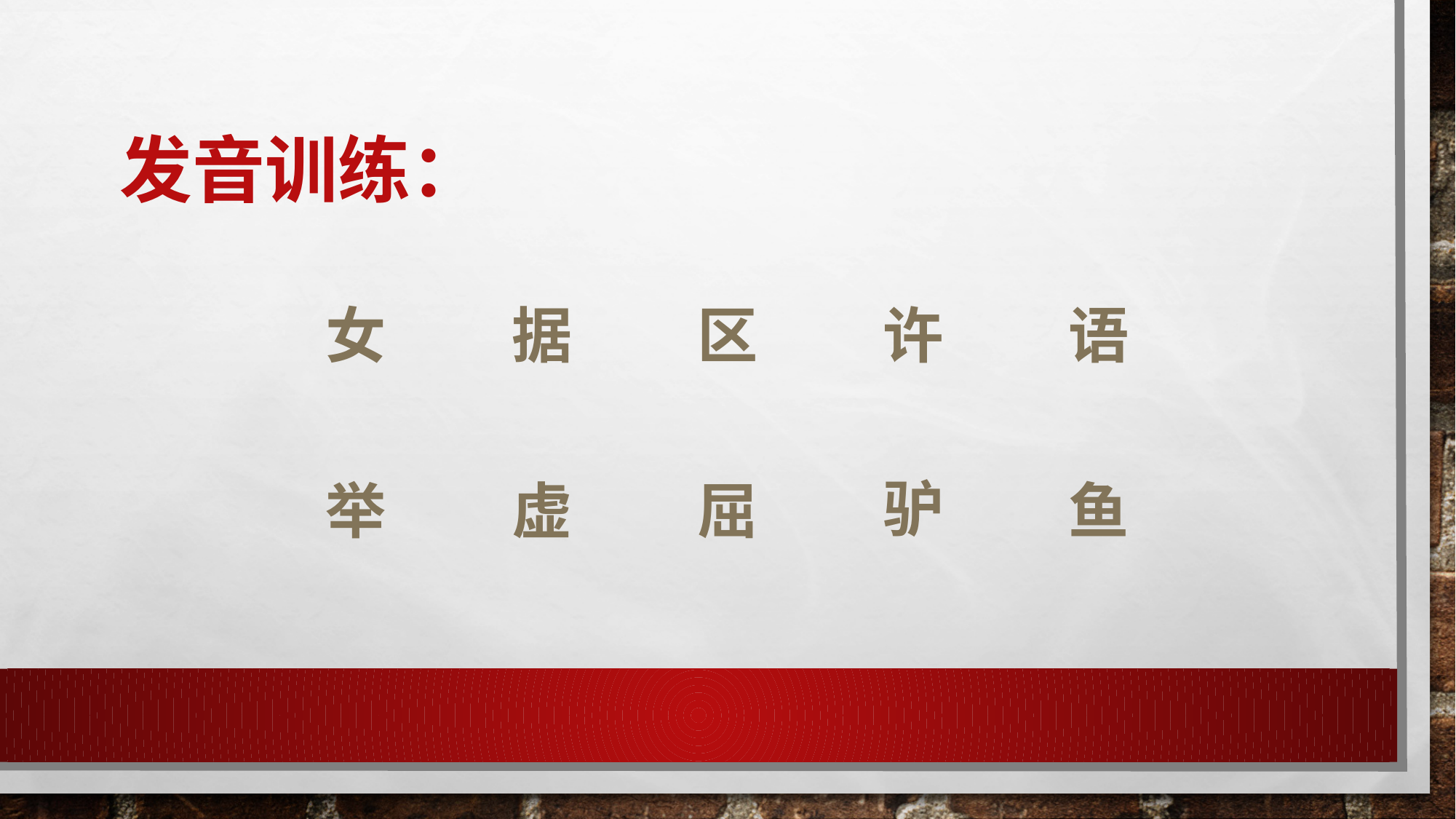

# 发音训练：
女
据
区
许
语
驴
举
虚
屈
鱼